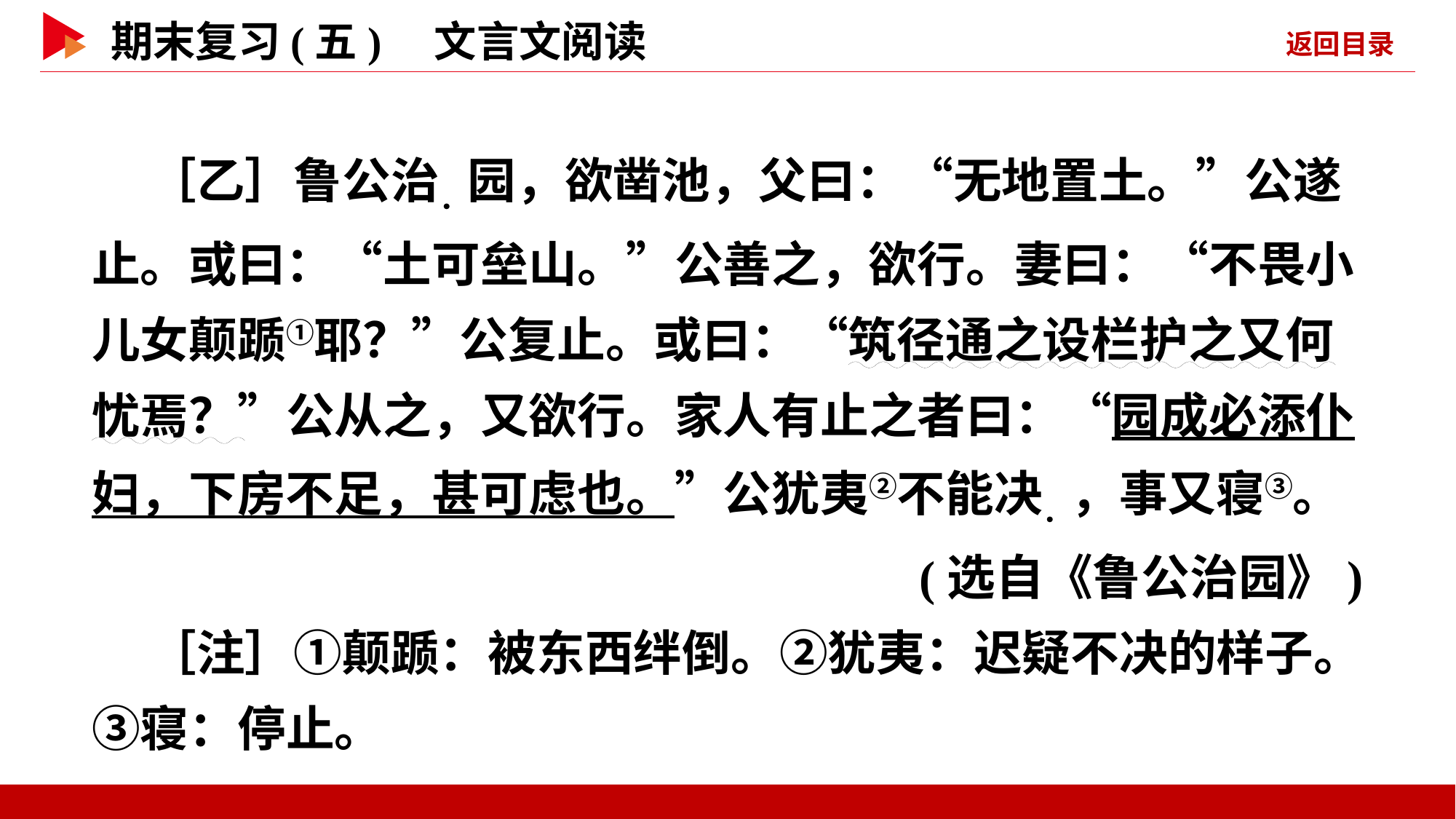

［乙］鲁公治．园，欲凿池，父曰：“无地置土。”公遂止。或曰：“土可垒山。”公善之，欲行。妻曰：“不畏小儿女颠踬①耶？”公复止。或曰：“筑径通之设栏护之又何忧焉？”公从之，又欲行。家人有止之者曰：“园成必添仆妇，下房不足，甚可虑也。”公犹夷②不能决．，事又寝③。
(选自《鲁公治园》)
 ［注］①颠踬：被东西绊倒。②犹夷：迟疑不决的样子。③寝：停止。